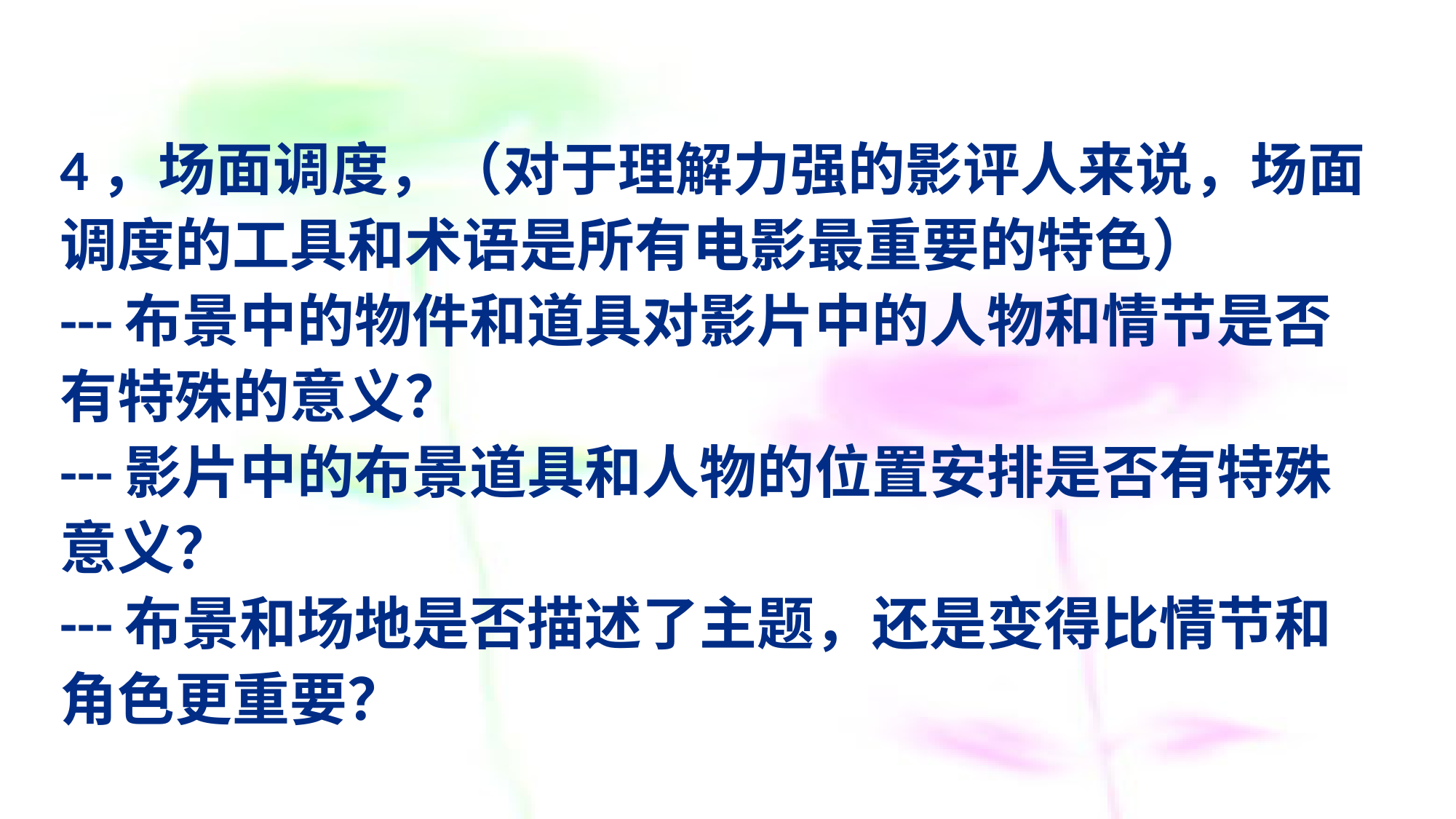

# 4，场面调度，（对于理解力强的影评人来说，场面调度的工具和术语是所有电影最重要的特色） ---布景中的物件和道具对影片中的人物和情节是否有特殊的意义？ ---影片中的布景道具和人物的位置安排是否有特殊意义？ ---布景和场地是否描述了主题，还是变得比情节和角色更重要？